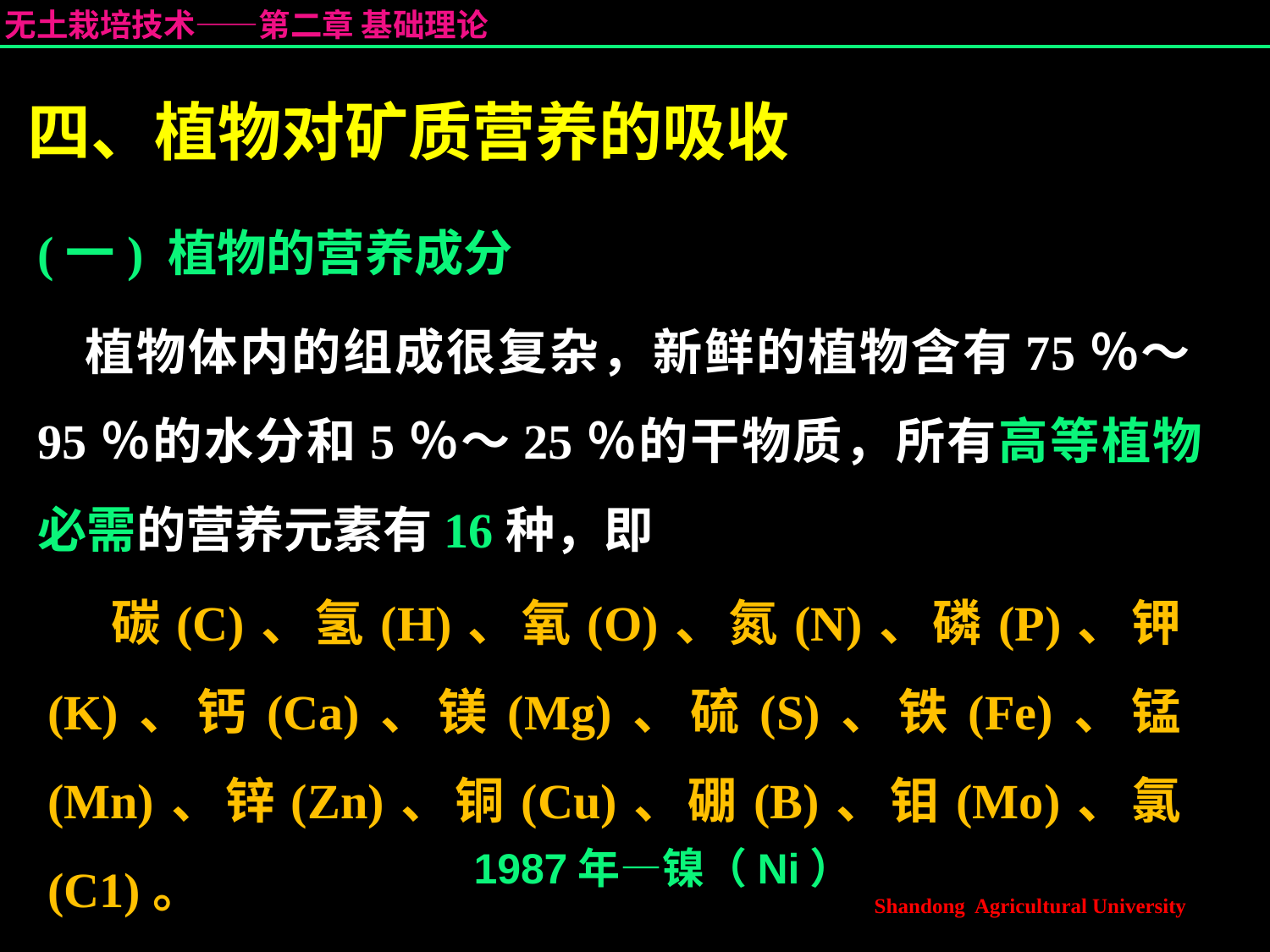

# 四、植物对矿质营养的吸收
(一) 植物的营养成分
植物体内的组成很复杂，新鲜的植物含有75％～95％的水分和5％～25％的干物质，所有高等植物必需的营养元素有16种，即

碳(C)、氢(H)、氧(O)、氮(N)、磷(P)、钾(K)、钙(Ca)、镁(Mg)、硫(S)、铁(Fe)、锰(Mn)、锌(Zn)、铜(Cu)、硼(B)、钼(Mo)、氯(C1)。
1987	 1987年—镍（Ni）